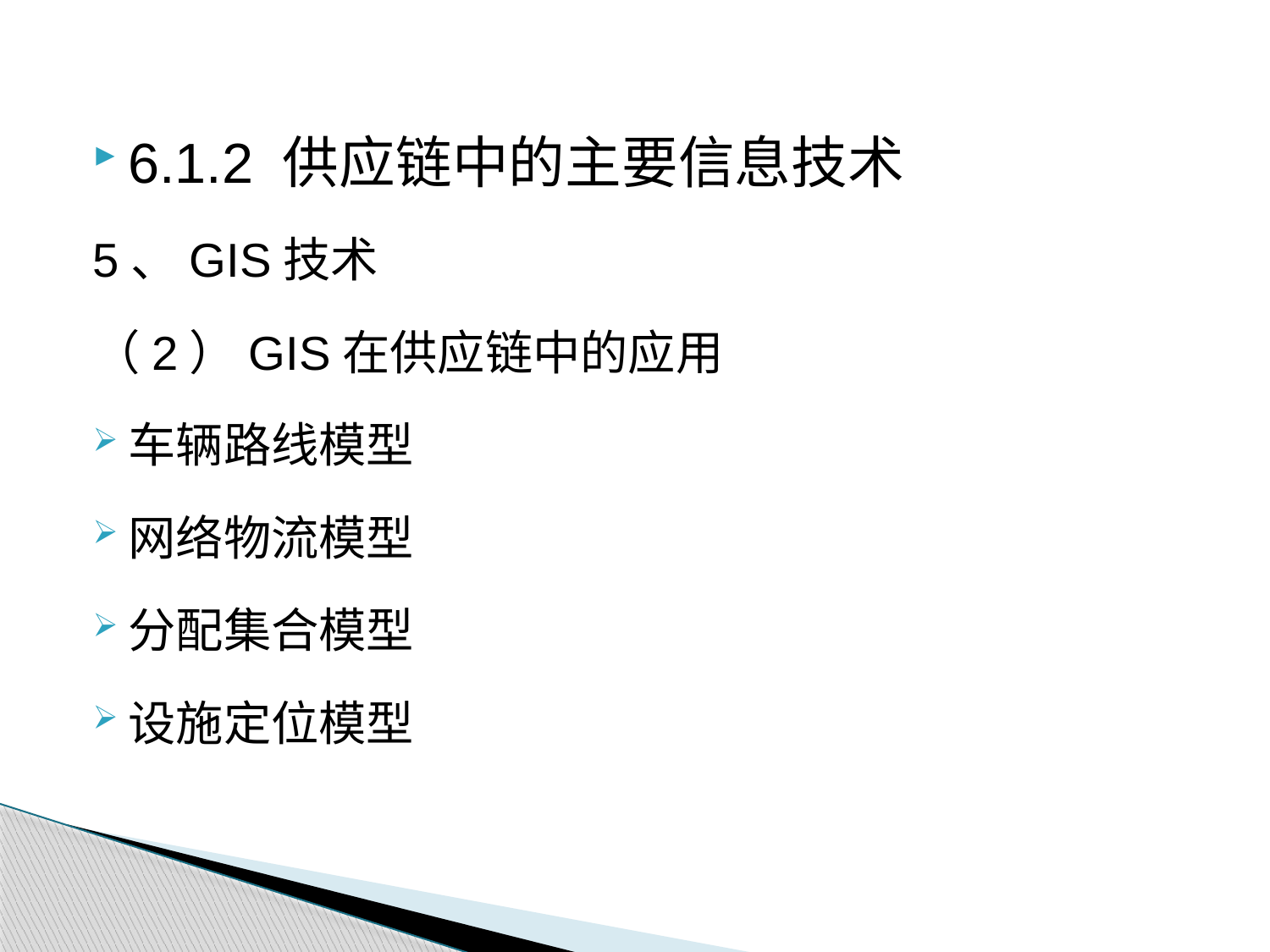

6.1.2 供应链中的主要信息技术
5、GIS技术
（2）GIS在供应链中的应用
车辆路线模型
网络物流模型
分配集合模型
设施定位模型